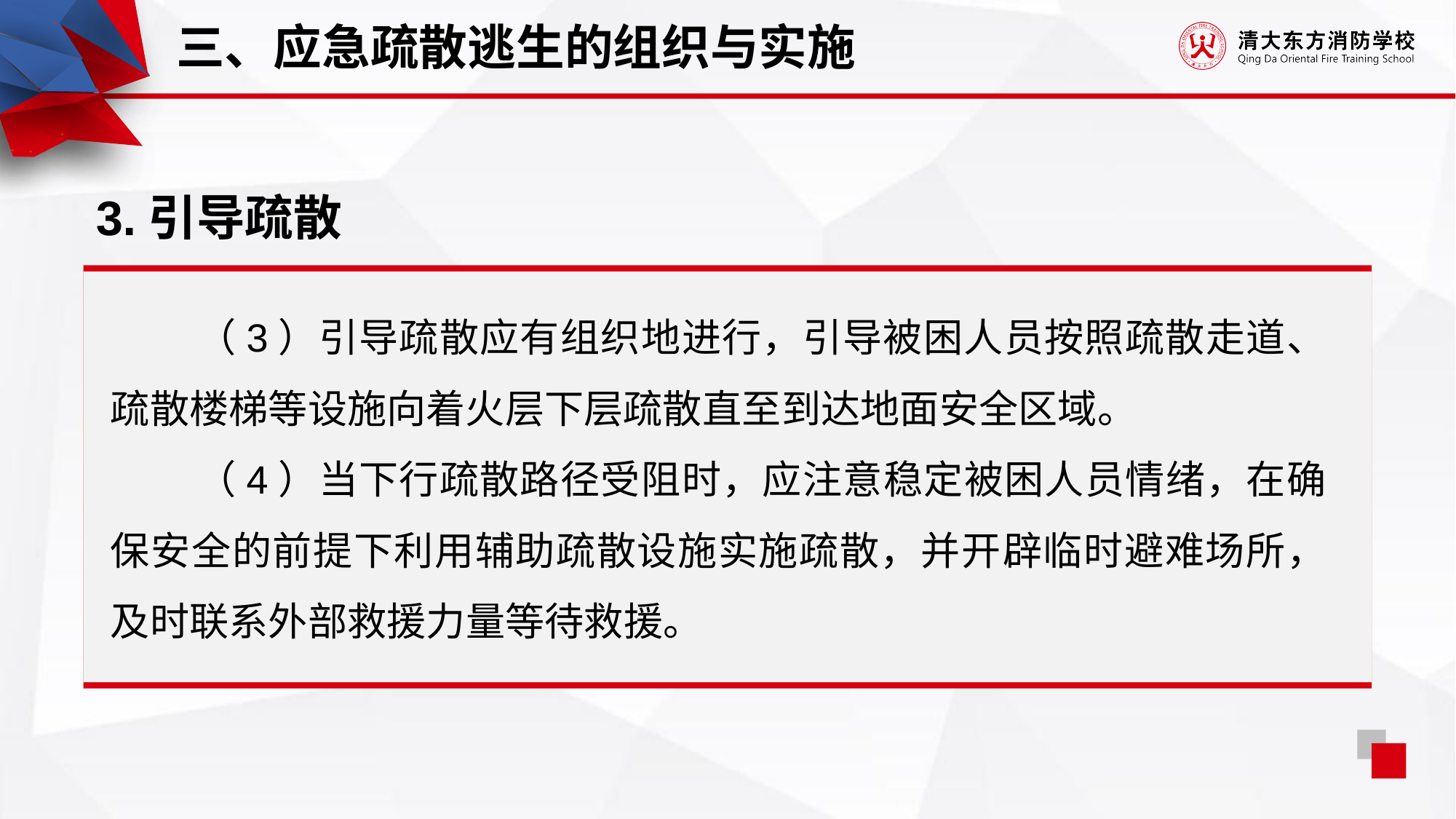

三、应急疏散逃生的组织与实施

3.引导疏散

（3）引导疏散应有组织地进行，引导被困人员按照疏散走道、疏散楼梯等设施向着火层下层疏散直至到达地面安全区域。
（4）当下行疏散路径受阻时，应注意稳定被困人员情绪，在确保安全的前提下利用辅助疏散设施实施疏散，并开辟临时避难场所，及时联系外部救援力量等待救援。